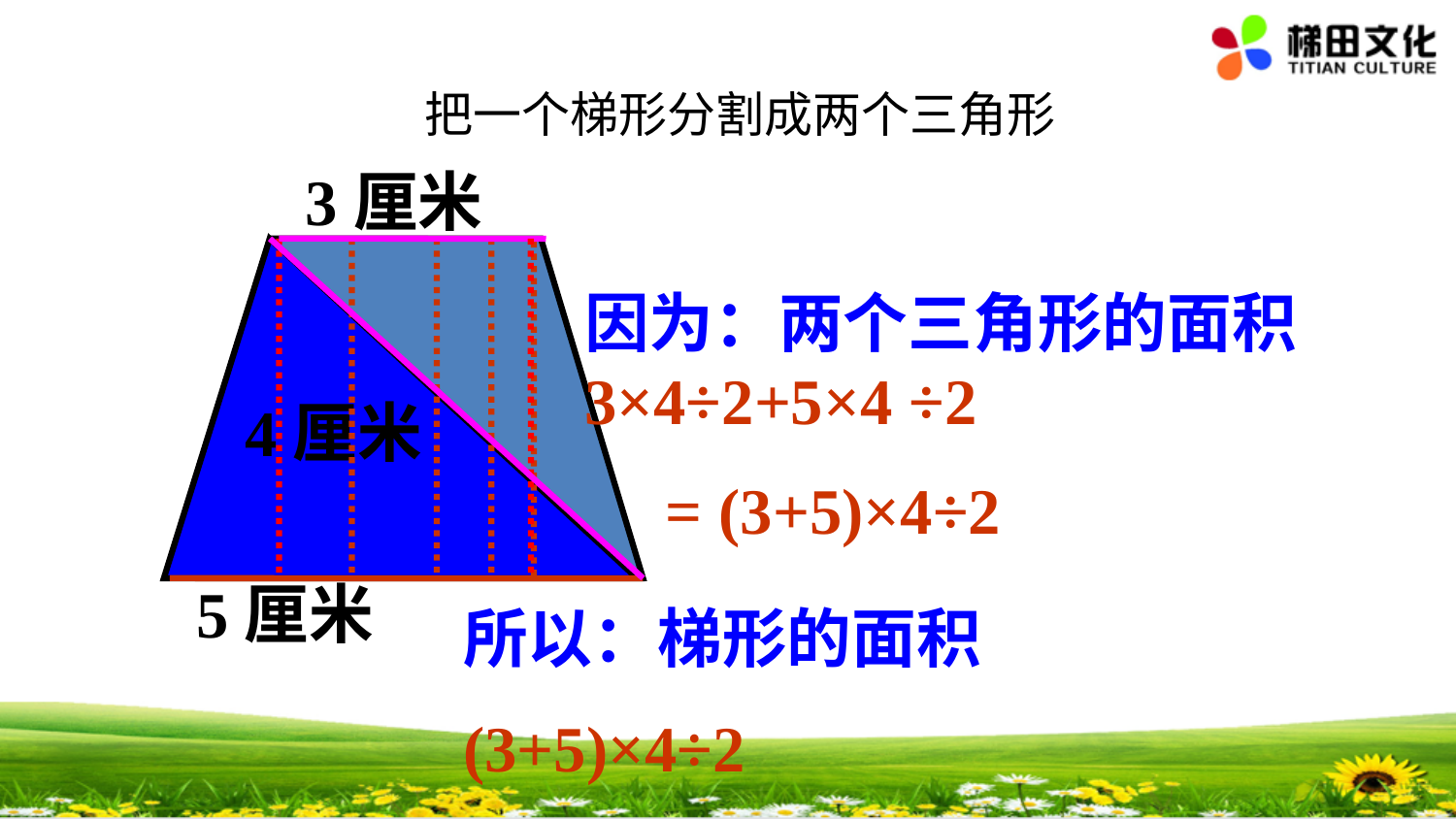

把一个梯形分割成两个三角形
3厘米

因为：两个三角形的面积        3×4÷2+5×4 ÷2
     = (3+5)×4÷2
4厘米
5厘米

所以：梯形的面积
(3+5)×4÷2